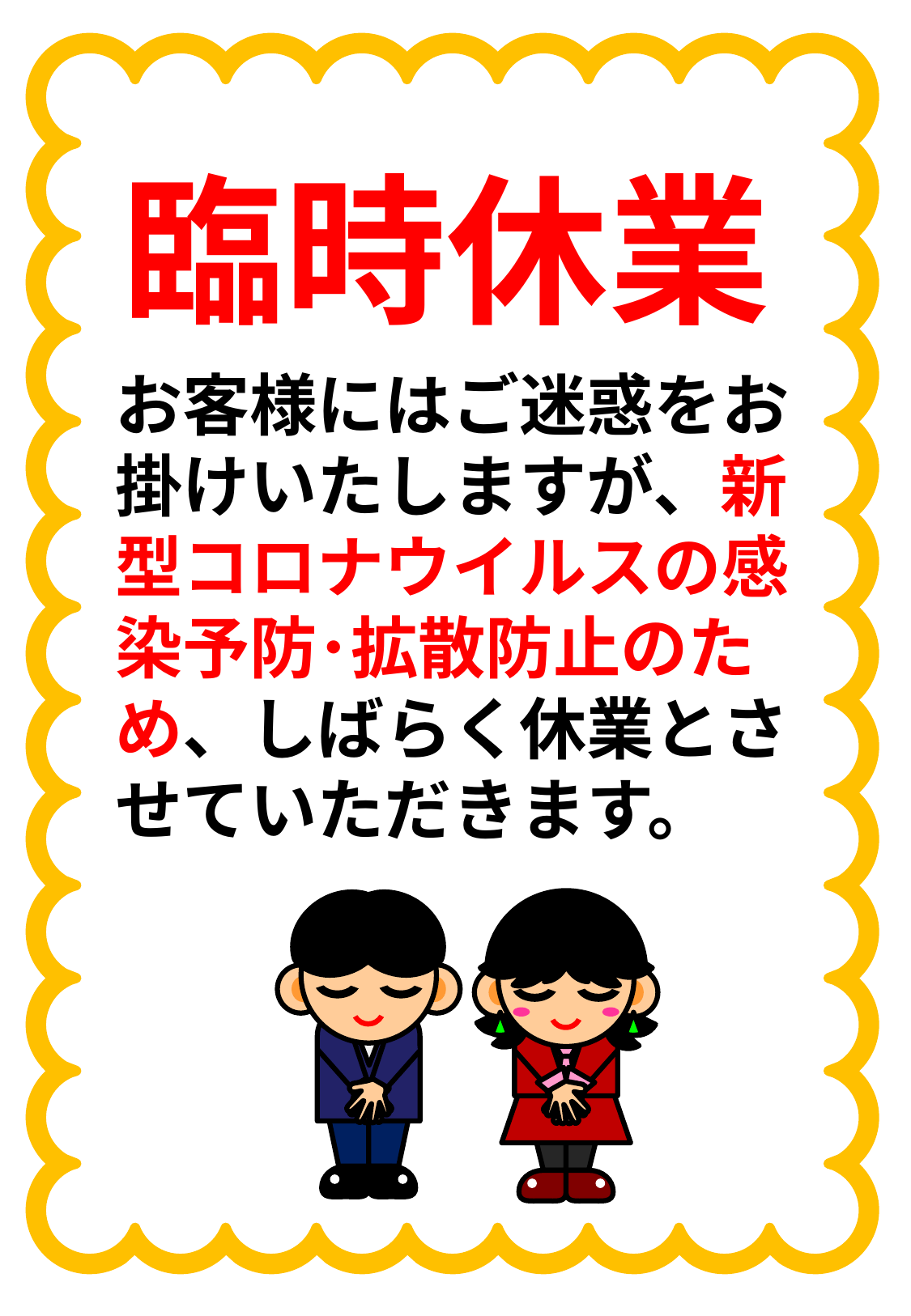

臨時休業

お客様にはご迷惑をお掛けいたしますが、新型コロナウイルスの感染予防･拡散防止のため、しばらく休業とさせていただきます。